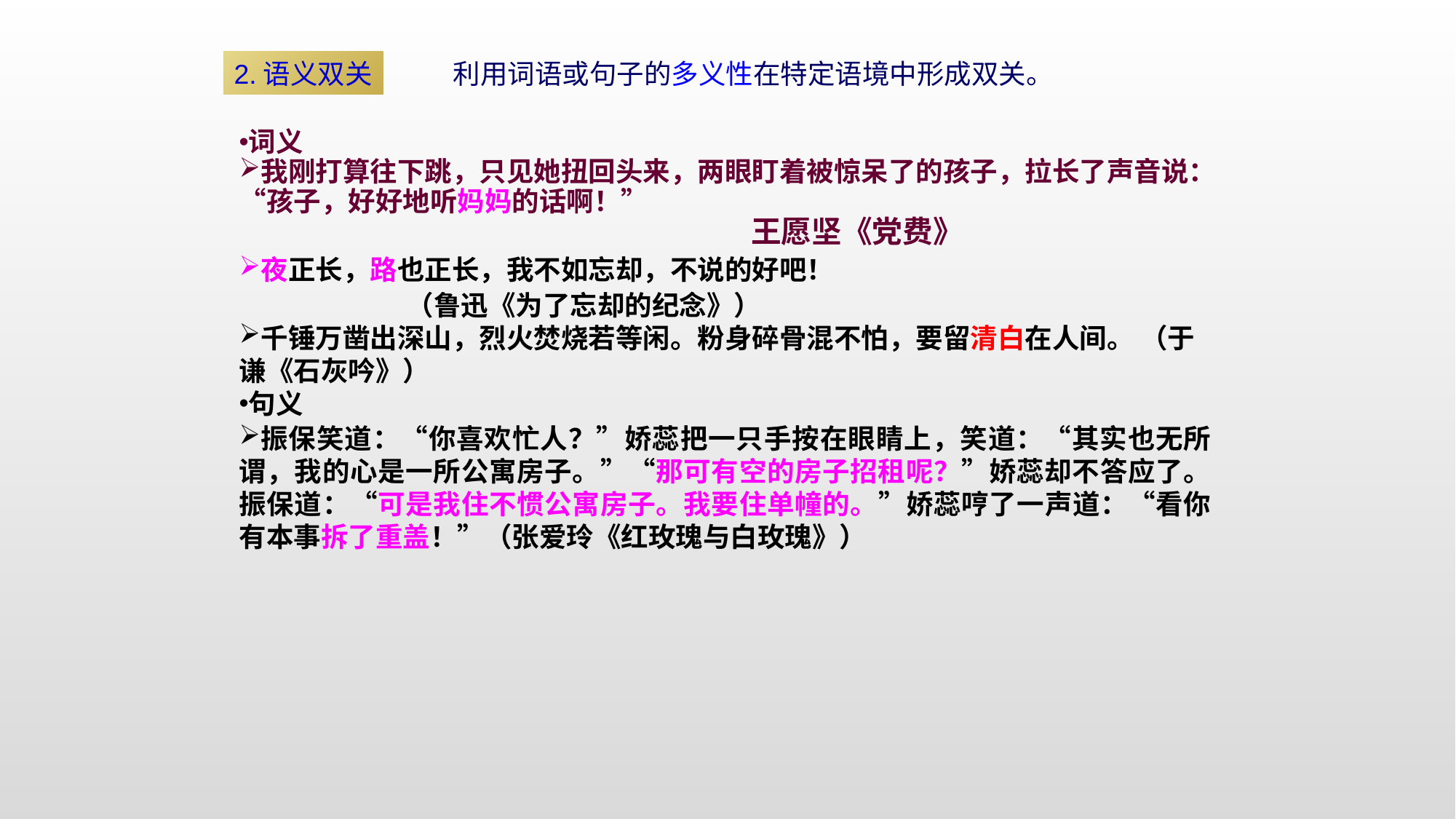

2.语义双关
利用词语或句子的多义性在特定语境中形成双关。
词义
我刚打算往下跳，只见她扭回头来，两眼盯着被惊呆了的孩子，拉长了声音说：“孩子，好好地听妈妈的话啊！”
                                                                         王愿坚《党费》
夜正长，路也正长，我不如忘却，不说的好吧！
                          （鲁迅《为了忘却的纪念》）
千锤万凿出深山，烈火焚烧若等闲。粉身碎骨混不怕，要留清白在人间。 （于谦《石灰吟》）
句义
振保笑道：“你喜欢忙人？”娇蕊把一只手按在眼睛上，笑道：“其实也无所谓，我的心是一所公寓房子。”“那可有空的房子招租呢？”娇蕊却不答应了。振保道：“可是我住不惯公寓房子。我要住单幢的。”娇蕊哼了一声道：“看你有本事拆了重盖！”（张爱玲《红玫瑰与白玫瑰》）